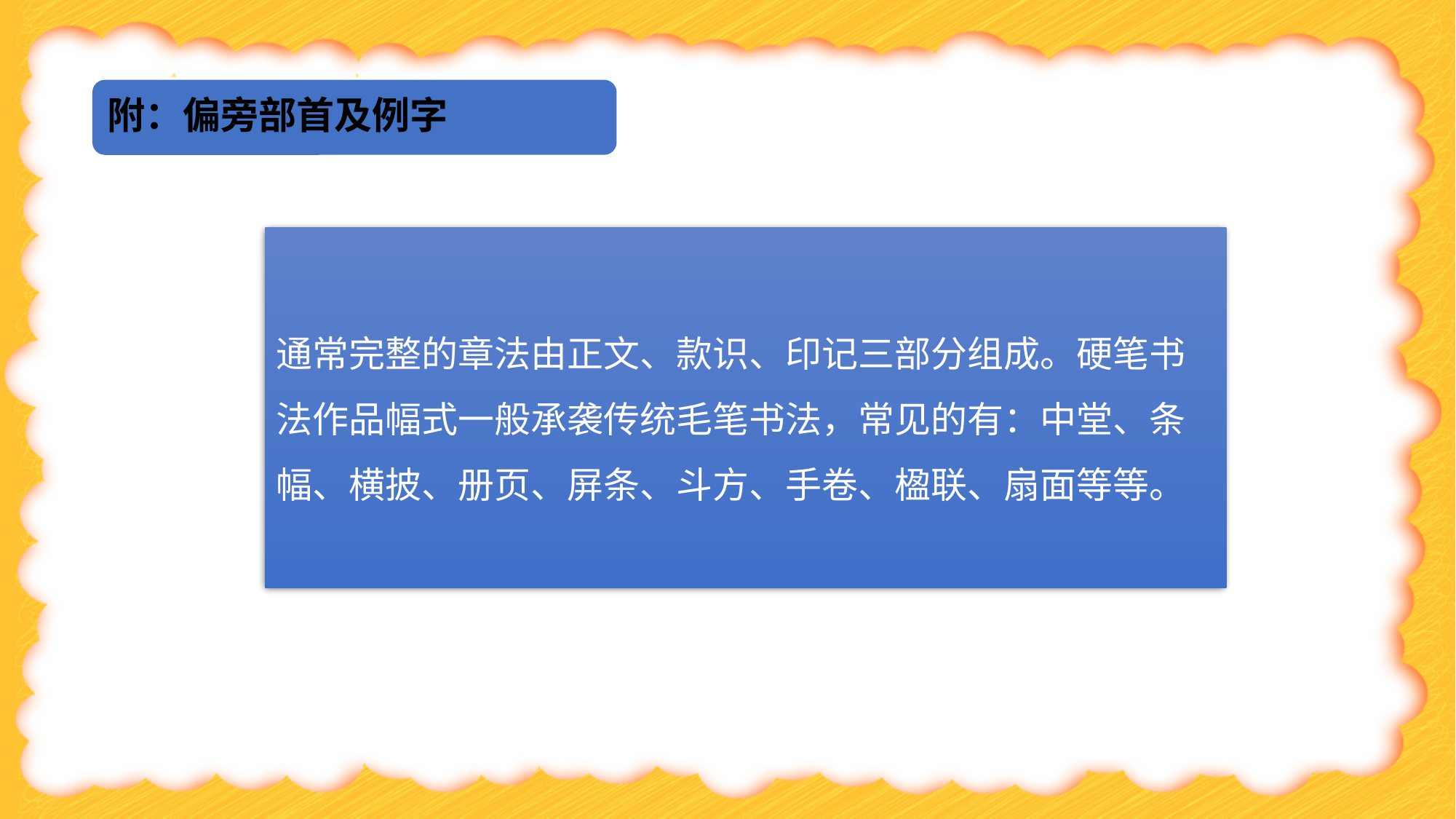

附：偏旁部首及例字

通常完整的章法由正文、款识、印记三部分组成。硬笔书法作品幅式一般承袭传统毛笔书法，常见的有：中堂、条幅、横披、册页、屏条、斗方、手卷、楹联、扇面等等。